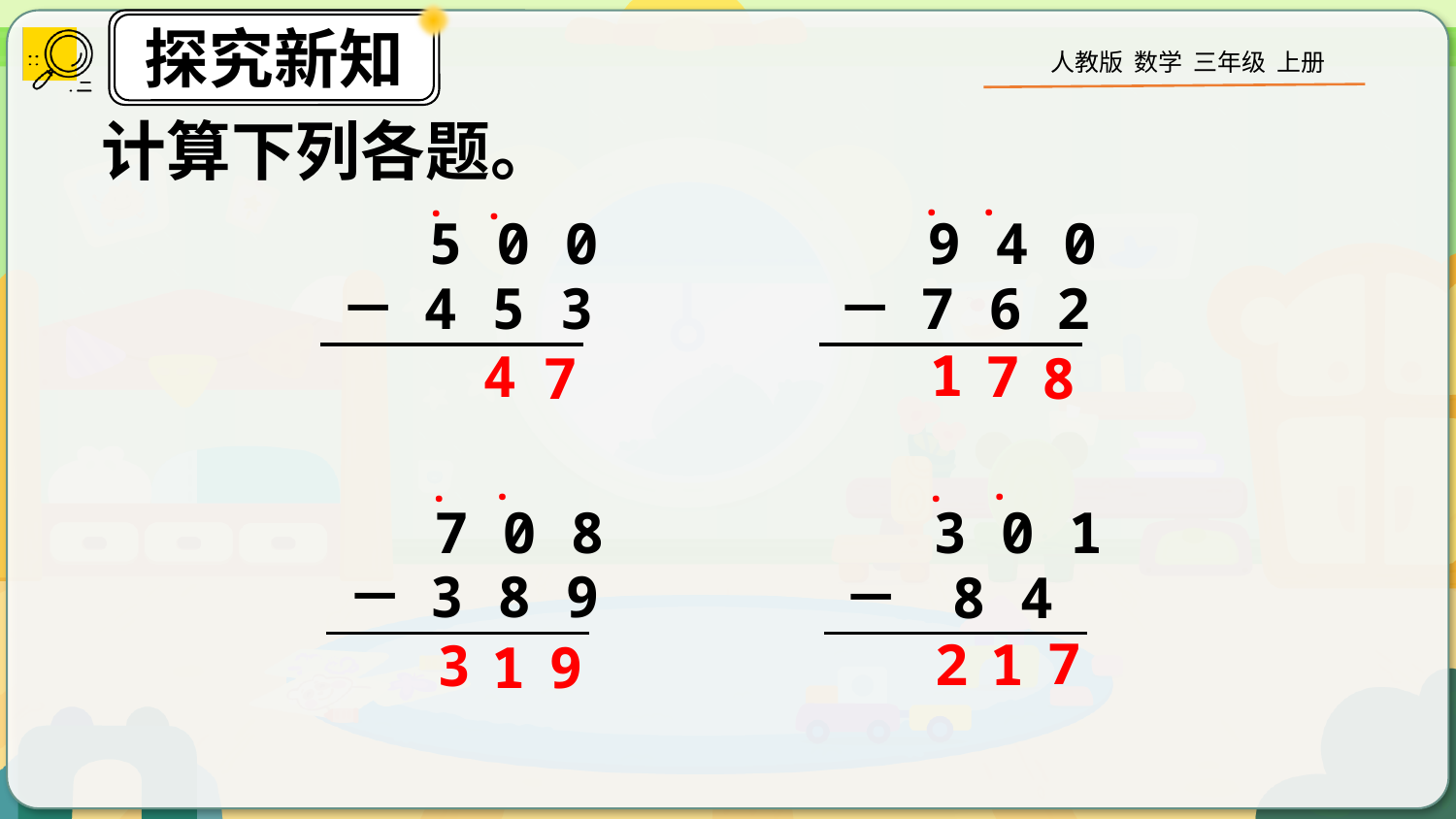

计算下列各题。
·
·
·
·
5 0 0
 － 4 5 3
9 4 0
 － 7 6 2
1
4
7
7
8
·
·
·
·
7 0 8
 － 3 8 9
3 0 1
 －   8 4
7
2
1
3
1
9